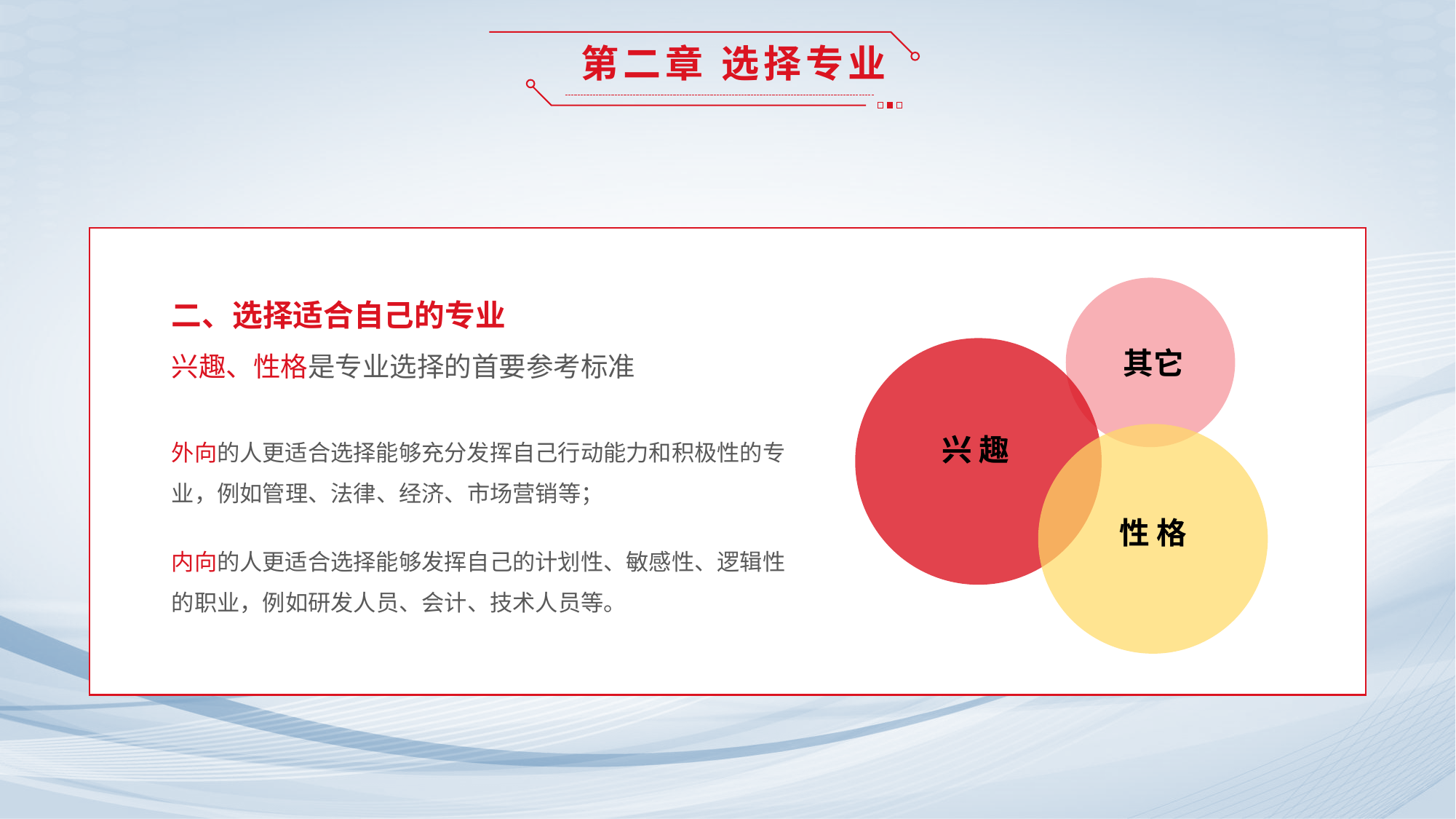

第二章 选择专业

兴 趣
性 格
其它
二、选择适合自己的专业
兴趣、性格是专业选择的首要参考标准
外向的人更适合选择能够充分发挥自己行动能力和积极性的专业，例如管理、法律、经济、市场营销等；

内向的人更适合选择能够发挥自己的计划性、敏感性、逻辑性的职业，例如研发人员、会计、技术人员等。